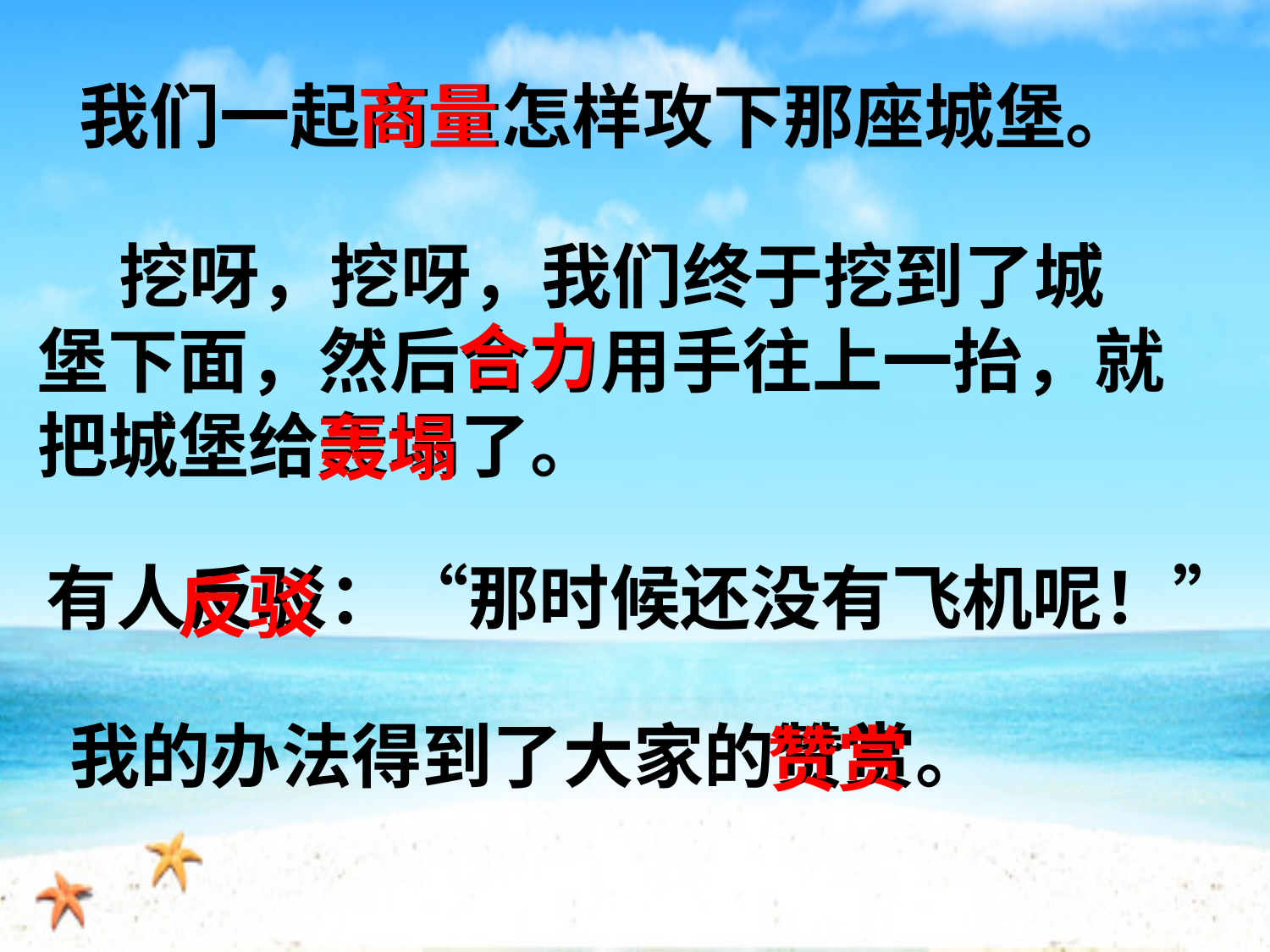

我们一起商量怎样攻下那座城堡。
商量
    挖呀，挖呀，我们终于挖到了城
堡下面，然后合力用手往上一抬，就把城堡给轰塌了。
合力
轰塌
有人反驳：“那时候还没有飞机呢！”
反驳
我的办法得到了大家的赞赏。
赞赏